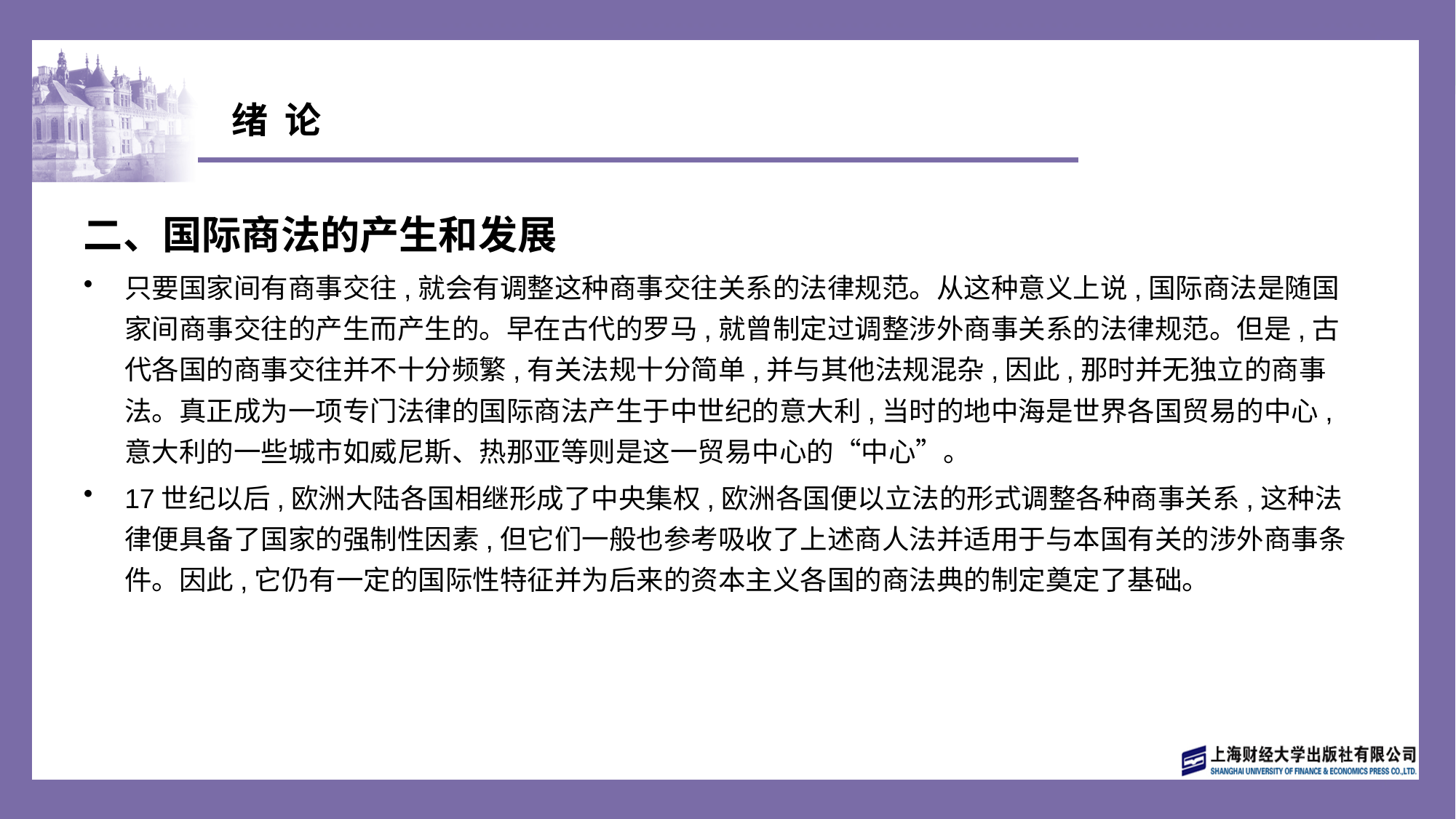

# 绪  论
二、国际商法的产生和发展
只要国家间有商事交往,就会有调整这种商事交往关系的法律规范。从这种意义上说,国际商法是随国家间商事交往的产生而产生的。早在古代的罗马,就曾制定过调整涉外商事关系的法律规范。但是,古代各国的商事交往并不十分频繁,有关法规十分简单,并与其他法规混杂,因此,那时并无独立的商事法。真正成为一项专门法律的国际商法产生于中世纪的意大利,当时的地中海是世界各国贸易的中心,意大利的一些城市如威尼斯、热那亚等则是这一贸易中心的“中心”。
17世纪以后,欧洲大陆各国相继形成了中央集权,欧洲各国便以立法的形式调整各种商事关系,这种法律便具备了国家的强制性因素,但它们一般也参考吸收了上述商人法并适用于与本国有关的涉外商事条件。因此,它仍有一定的国际性特征并为后来的资本主义各国的商法典的制定奠定了基础。